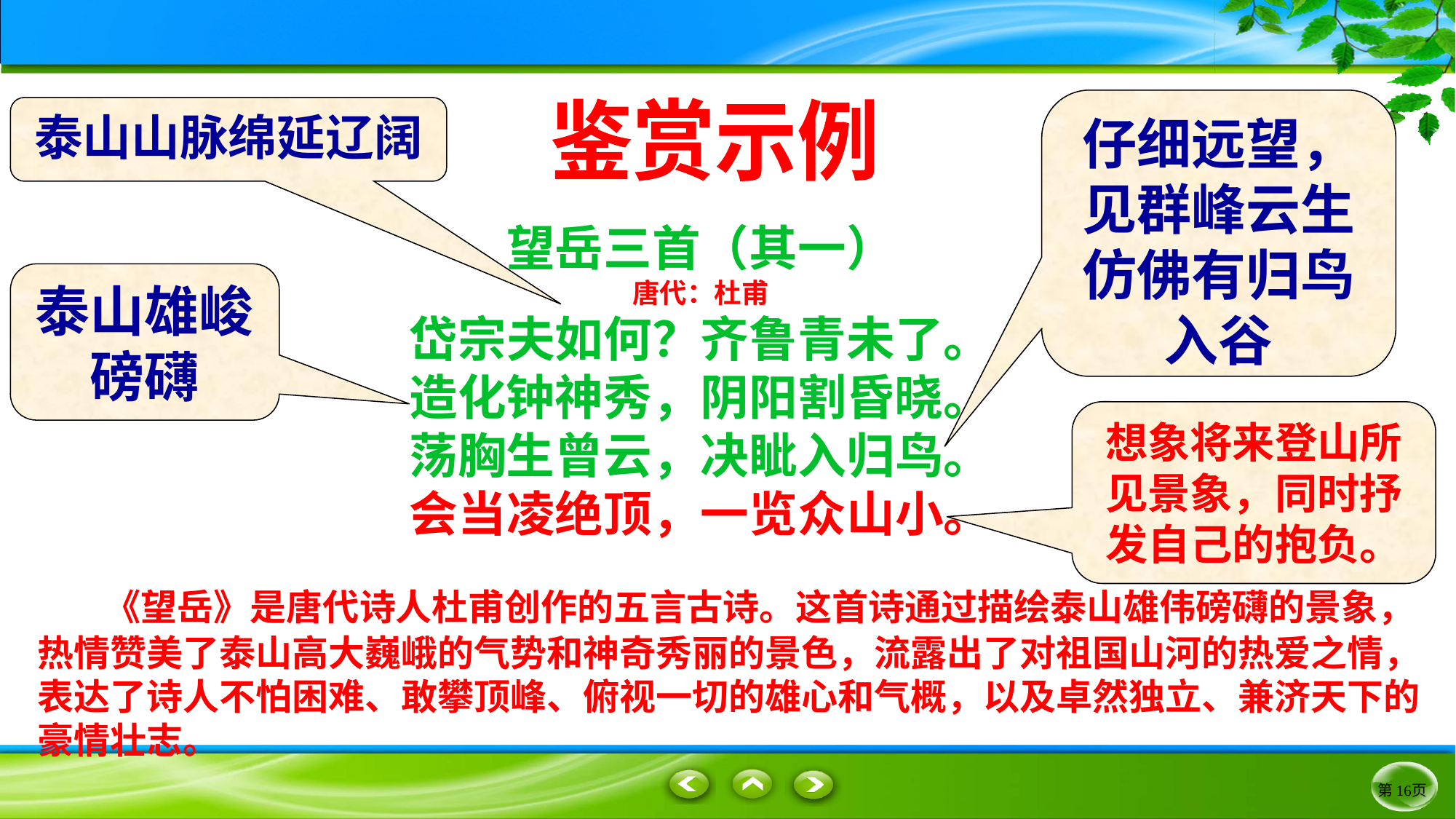

仔细远望，见群峰云生仿佛有归鸟入谷
泰山山脉绵延辽阔
鉴赏示例
望岳三首（其一）
唐代：杜甫
岱宗夫如何？齐鲁青未了。
造化钟神秀，阴阳割昏晓。
荡胸生曾云，决眦入归鸟。
会当凌绝顶，一览众山小。

泰山雄峻磅礴
想象将来登山所见景象，同时抒发自己的抱负。

     《望岳》是唐代诗人杜甫创作的五言古诗。这首诗通过描绘泰山雄伟磅礴的景象，热情赞美了泰山高大巍峨的气势和神奇秀丽的景色，流露出了对祖国山河的热爱之情，表达了诗人不怕困难、敢攀顶峰、俯视一切的雄心和气概，以及卓然独立、兼济天下的豪情壮志。